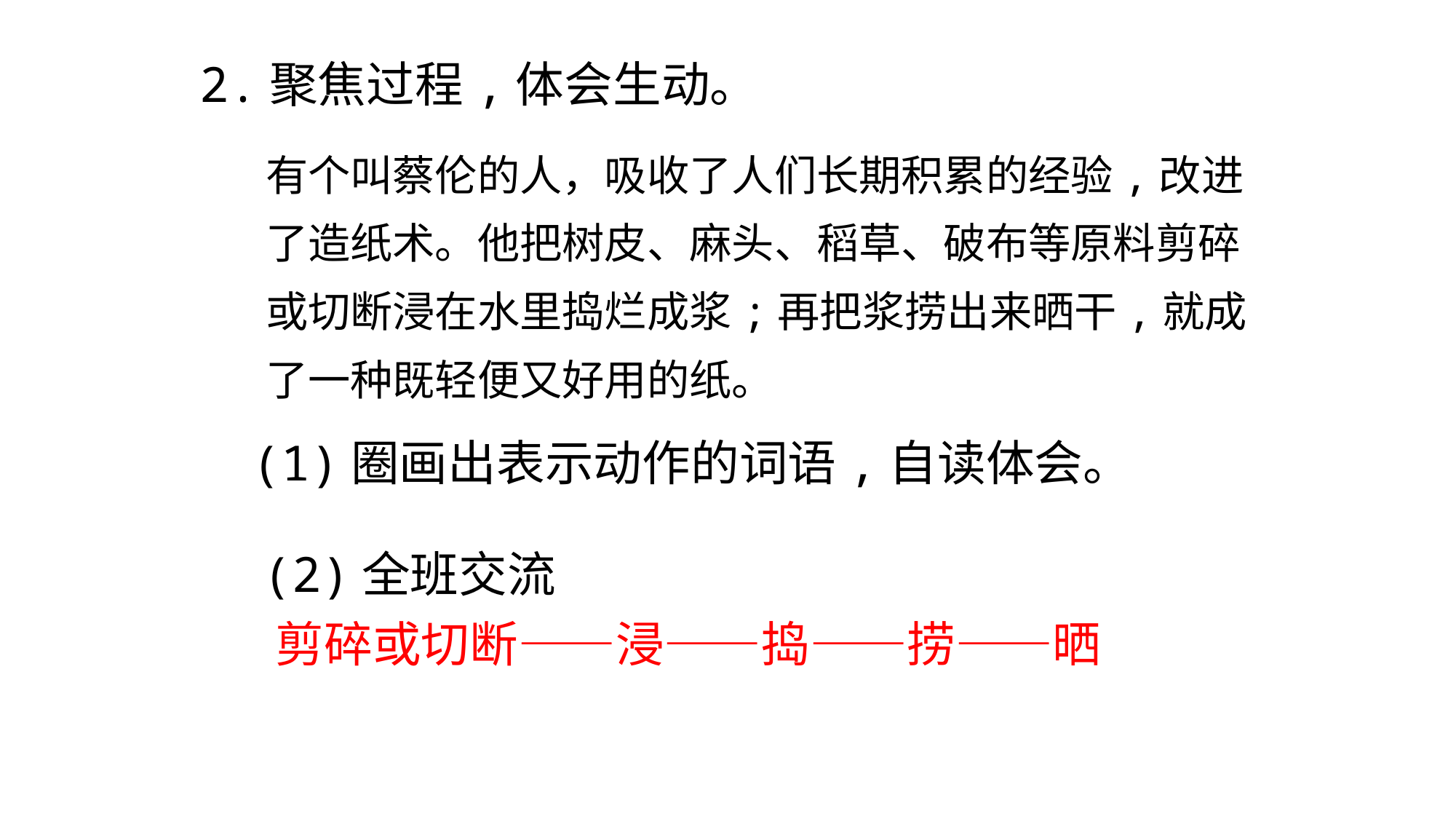

2.聚焦过程,体会生动。
有个叫蔡伦的人，吸收了人们长期积累的经验,改进了造纸术。他把树皮、麻头、稻草、破布等原料剪碎或切断浸在水里捣烂成浆;再把浆捞出来晒干,就成了一种既轻便又好用的纸。
 (1)圈画出表示动作的词语,自读体会。
(2)全班交流
 剪碎或切断——浸——捣——捞——晒